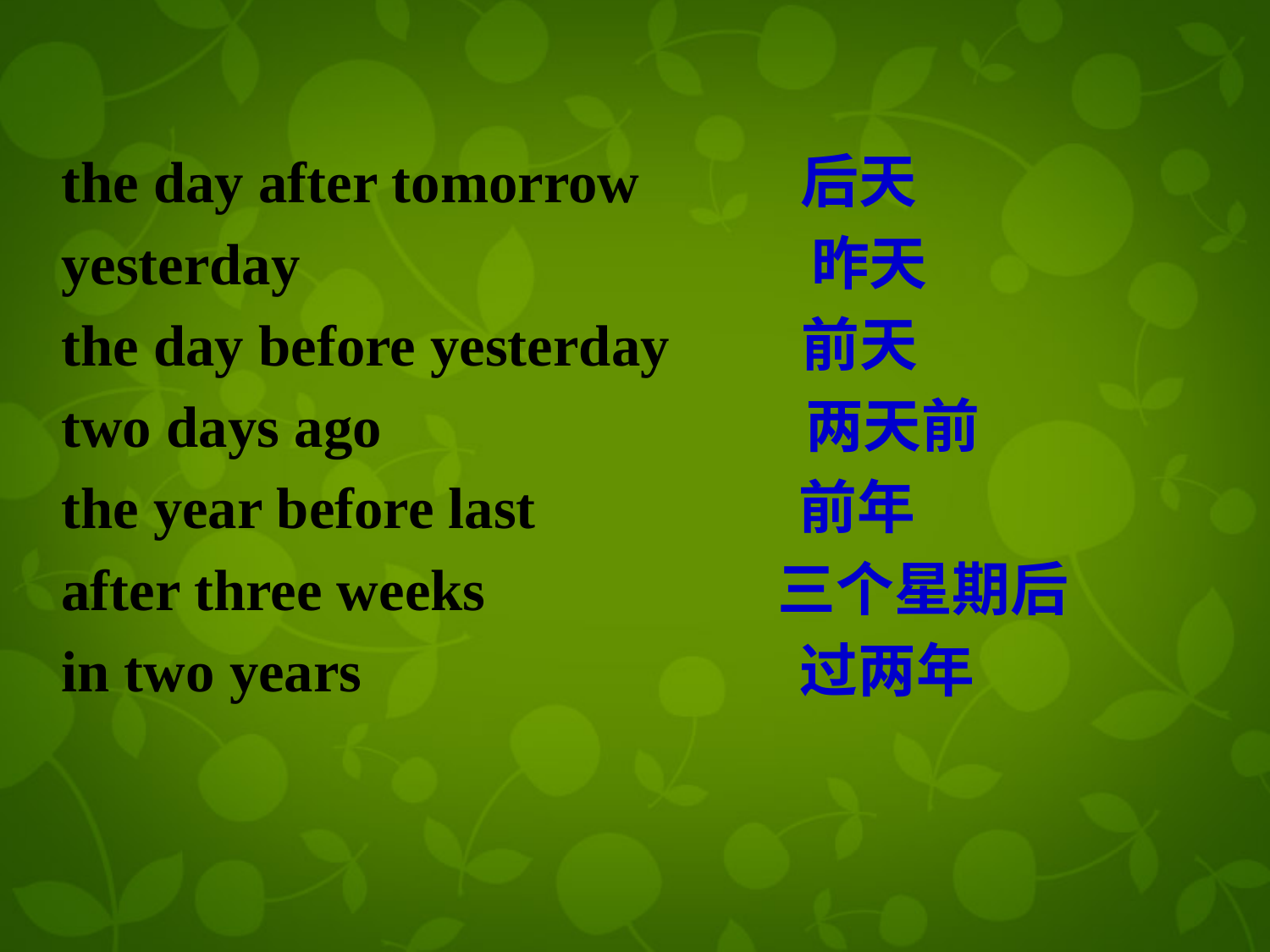

the day after tomorrow          后天
yesterday                                  昨天
the day before yesterday        前天
two days ago                            两天前
the year before last                 前年
after three weeks                   三个星期后
in two years                             过两年